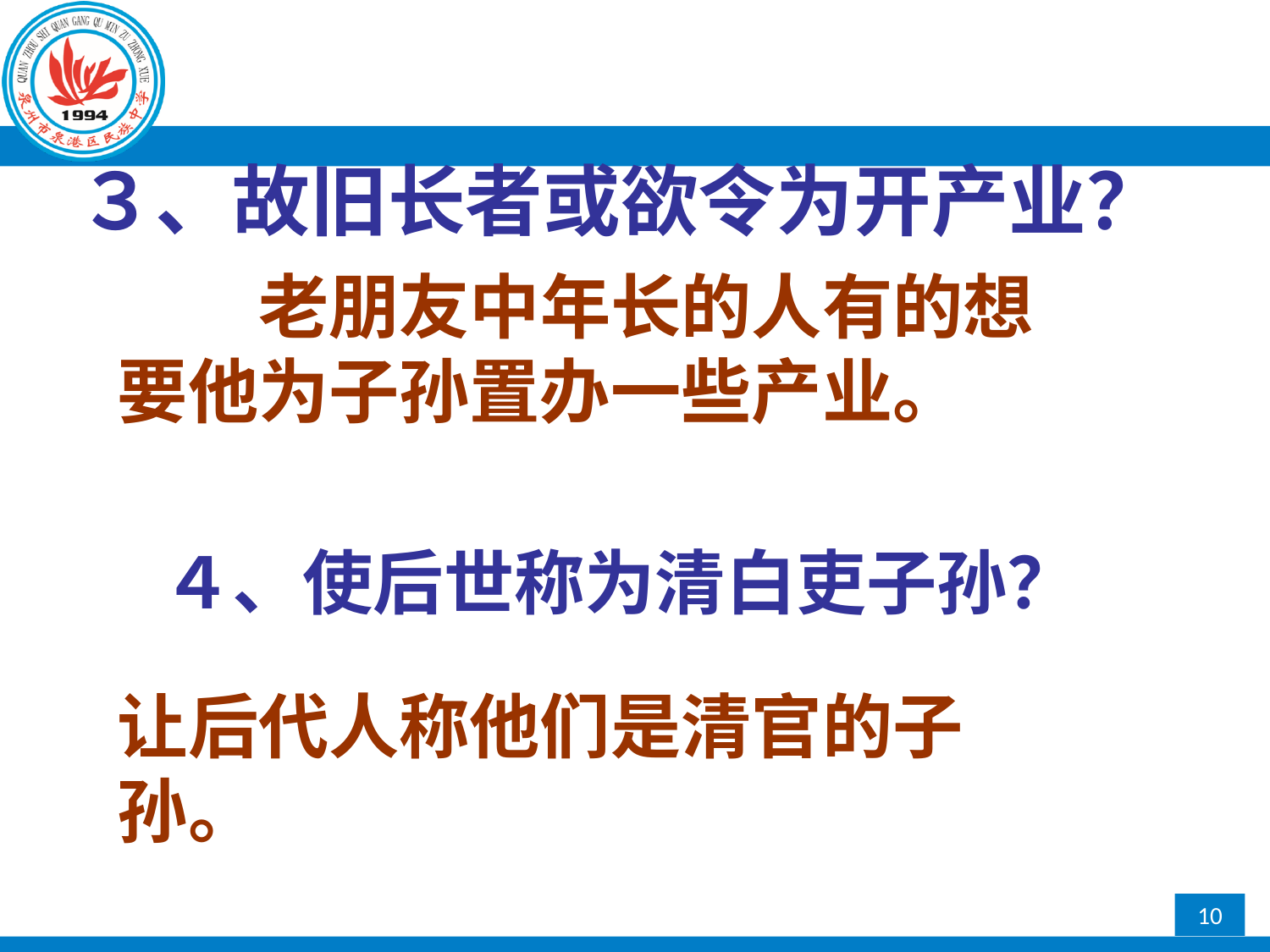

３、故旧长者或欲令为开产业？
　　老朋友中年长的人有的想要他为子孙置办一些产业。
# ４、使后世称为清白吏子孙？
让后代人称他们是清官的子孙。